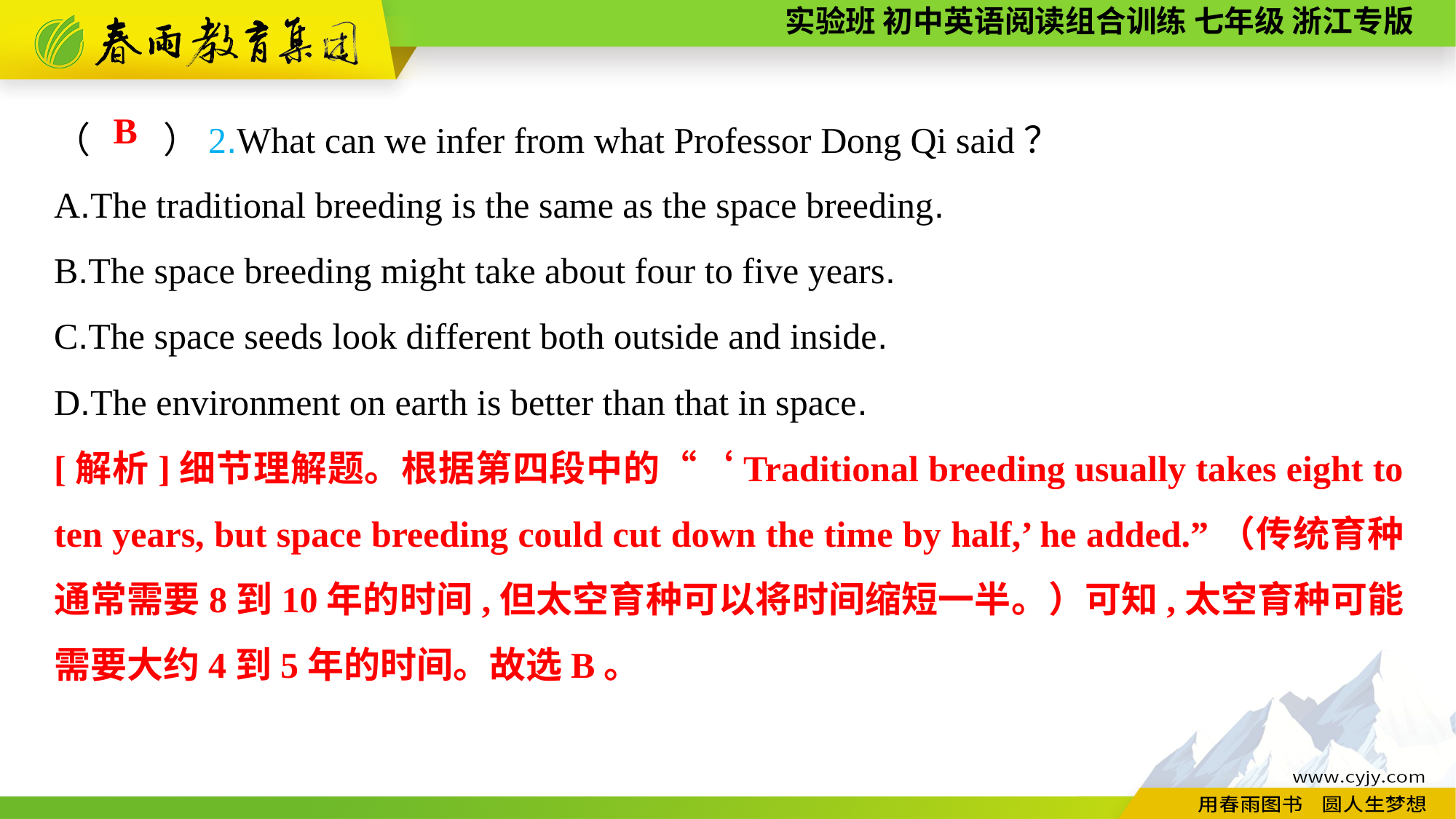

（　　）2.What can we infer from what Professor Dong Qi said？
A.The traditional breeding is the same as the space breeding.
B.The space breeding might take about four to five years.
C.The space seeds look different both outside and inside.
D.The environment on earth is better than that in space.
B
[解析]细节理解题。根据第四段中的“‘Traditional breeding usually takes eight to ten years, but space breeding could cut down the time by half,’ he added.”（传统育种通常需要8到10年的时间,但太空育种可以将时间缩短一半。）可知,太空育种可能需要大约4到5年的时间。故选B。